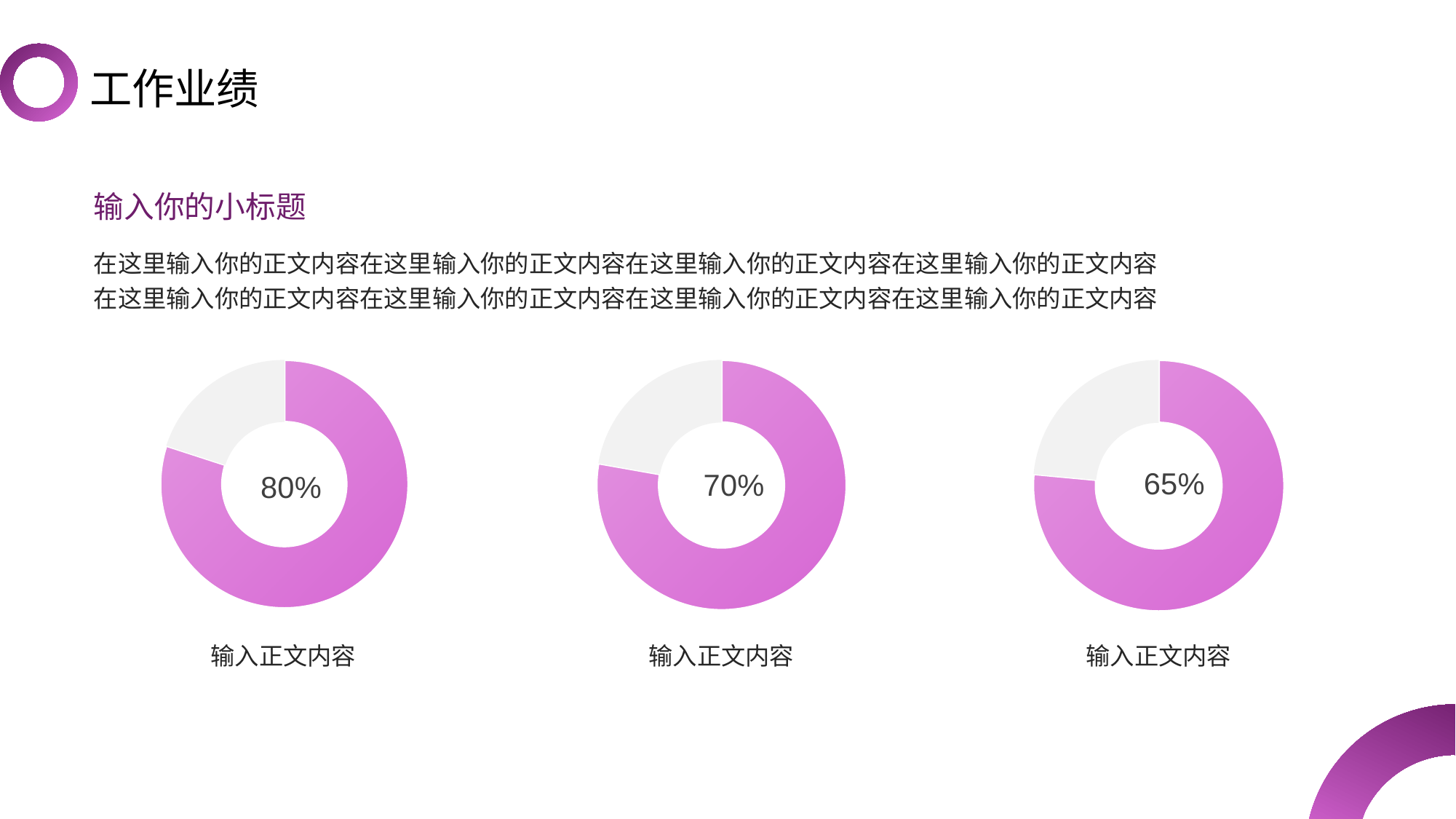

# 工作业绩
输入你的小标题
在这里输入你的正文内容在这里输入你的正文内容在这里输入你的正文内容在这里输入你的正文内容
在这里输入你的正文内容在这里输入你的正文内容在这里输入你的正文内容在这里输入你的正文内容

### Chart

| Category | 数据 |
|---|---|
| 类别 | 0.8 |
| 辅助数据 | 0.2 |
输入正文内容

### Chart

| Category | 数据 |
|---|---|
| 类别 | 0.7 |
| 辅助数据 | 0.2 |
输入正文内容

### Chart

| Category | 数据 |
|---|---|
| 类别 | 0.65 |
| 辅助数据 | 0.2 |
输入正文内容